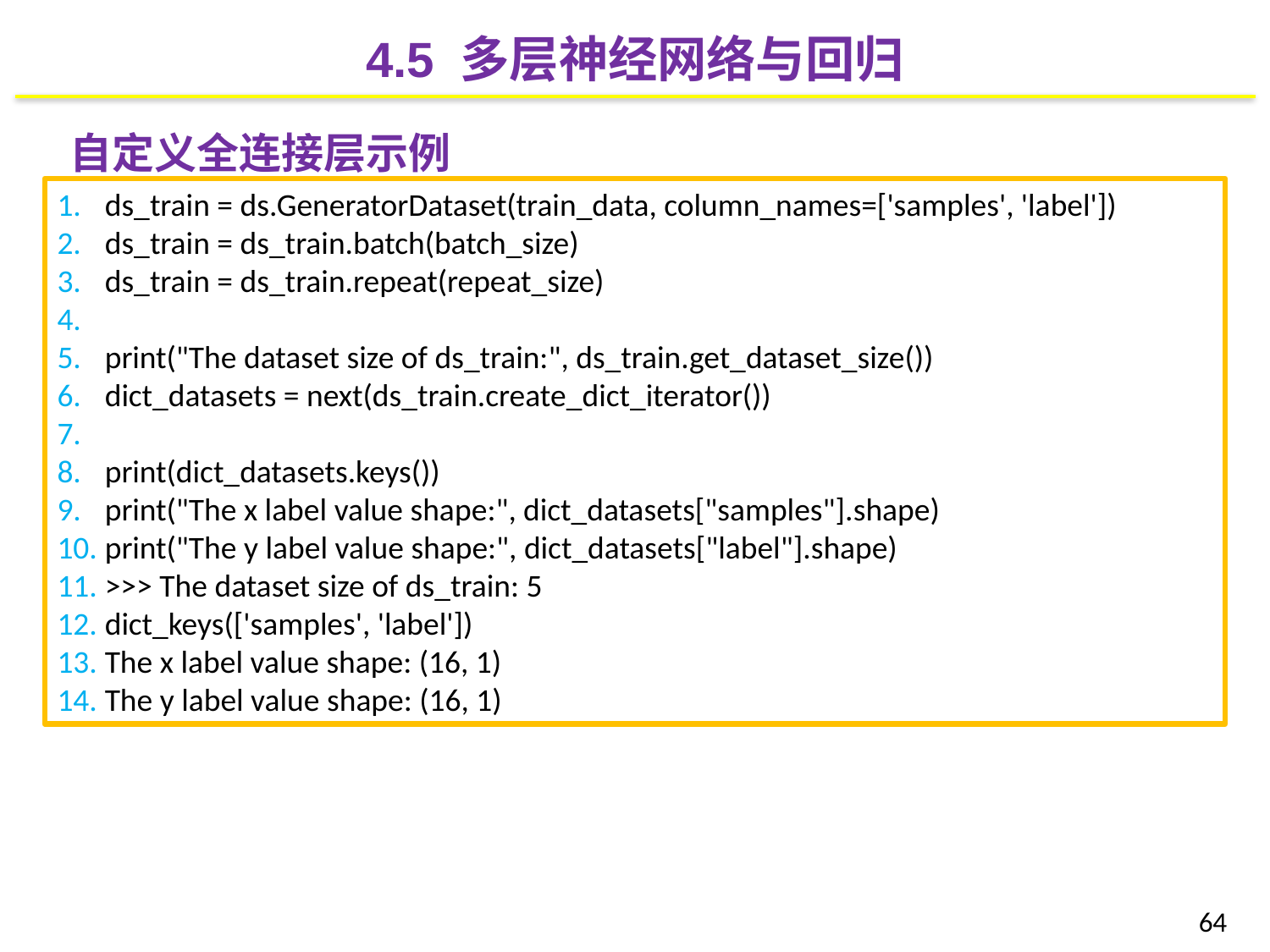

4.5 多层神经网络与回归
自定义全连接层示例
ds_train = ds.GeneratorDataset(train_data, column_names=['samples', 'label'])
ds_train = ds_train.batch(batch_size)
ds_train = ds_train.repeat(repeat_size)

print("The dataset size of ds_train:", ds_train.get_dataset_size())
dict_datasets = next(ds_train.create_dict_iterator())

print(dict_datasets.keys())
print("The x label value shape:", dict_datasets["samples"].shape)
print("The y label value shape:", dict_datasets["label"].shape)
>>> The dataset size of ds_train: 5
dict_keys(['samples', 'label'])
The x label value shape: (16, 1)
The y label value shape: (16, 1)
64